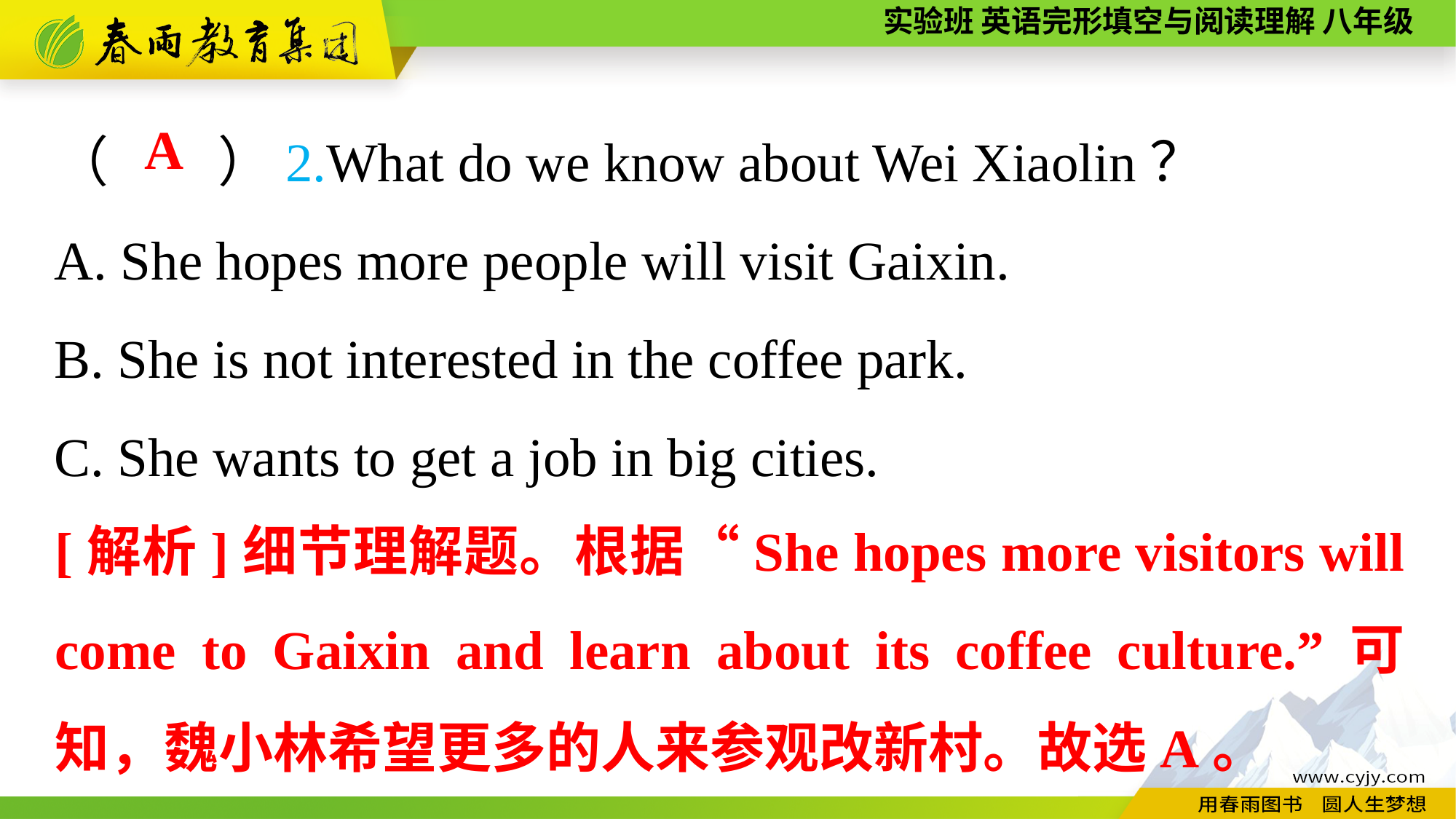

（　　）2.What do we know about Wei Xiaolin？
A. She hopes more people will visit Gaixin.
B. She is not interested in the coffee park.
C. She wants to get a job in big cities.
A
[解析]细节理解题。根据“She hopes more visitors will come to Gaixin and learn about its coffee culture.”可知，魏小林希望更多的人来参观改新村。故选A。